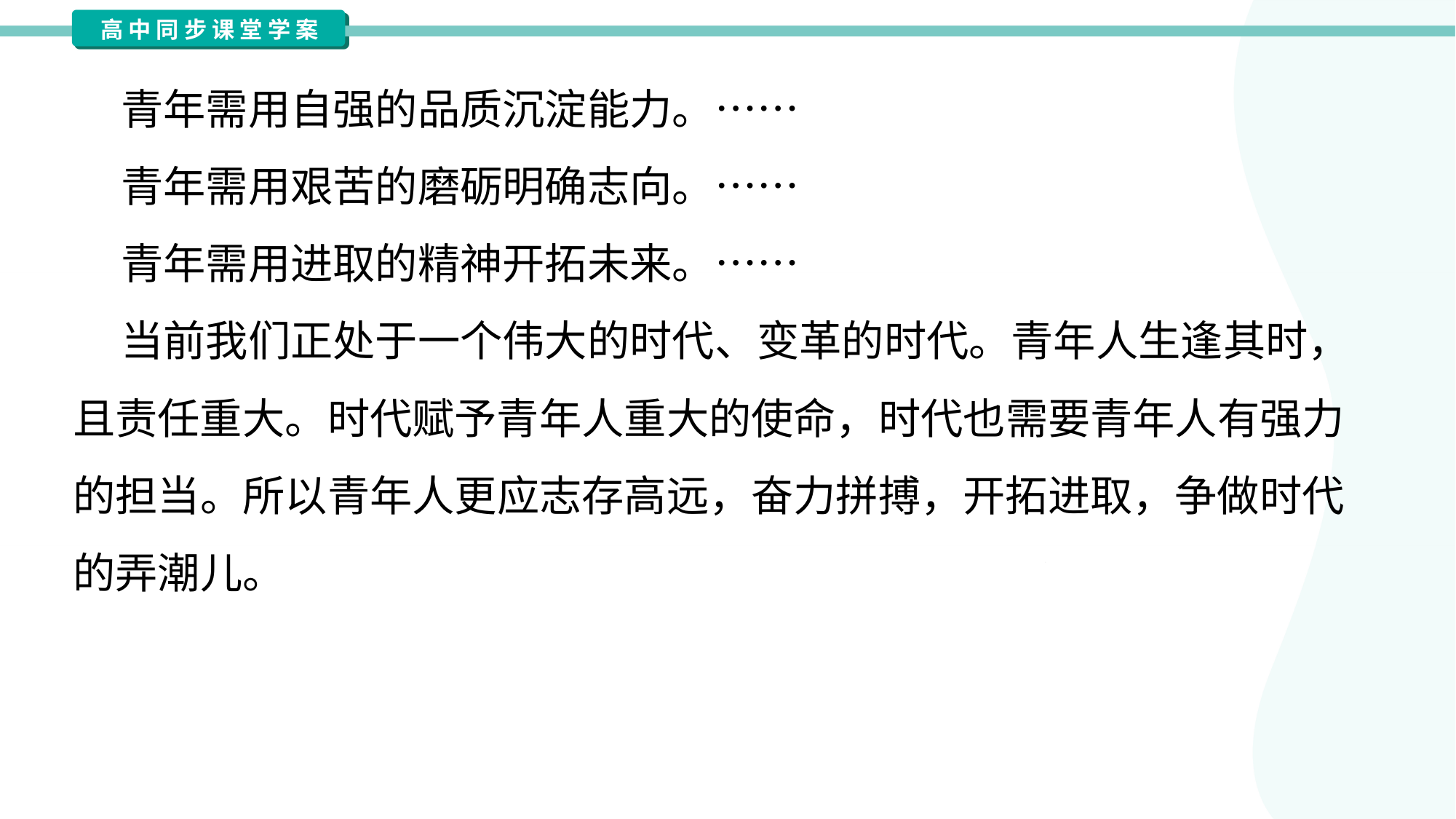

青年需用自强的品质沉淀能力。……
    青年需用艰苦的磨砺明确志向。……
    青年需用进取的精神开拓未来。……
    当前我们正处于一个伟大的时代、变革的时代。青年人生逢其时，
且责任重大。时代赋予青年人重大的使命，时代也需要青年人有强力
的担当。所以青年人更应志存高远，奋力拼搏，开拓进取，争做时代
的弄潮儿。